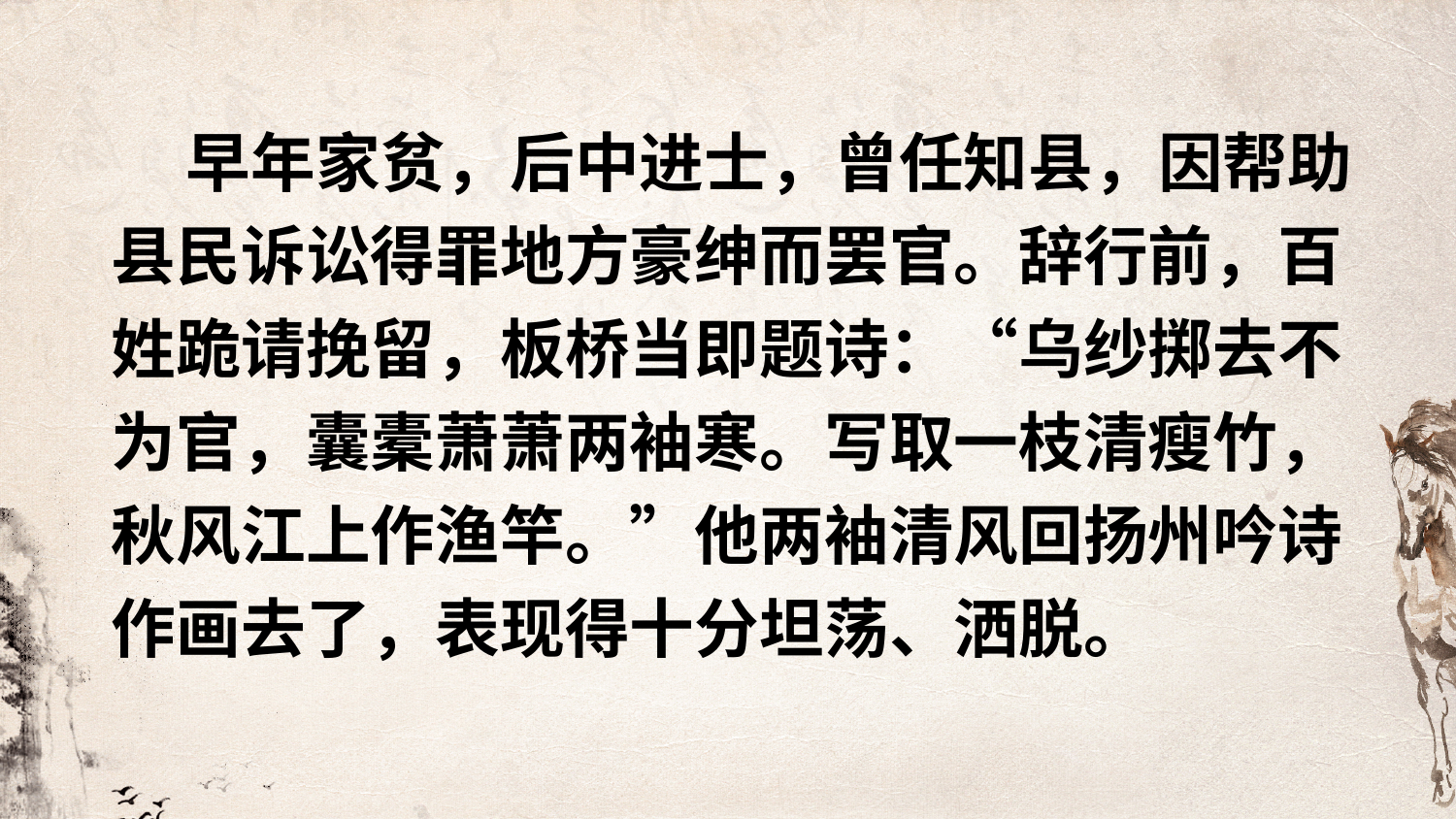

早年家贫，后中进士，曾任知县，因帮助县民诉讼得罪地方豪绅而罢官。辞行前，百姓跪请挽留，板桥当即题诗：“乌纱掷去不为官，囊橐萧萧两袖寒。写取一枝清瘦竹，秋风江上作渔竿。”他两袖清风回扬州吟诗作画去了，表现得十分坦荡、洒脱。